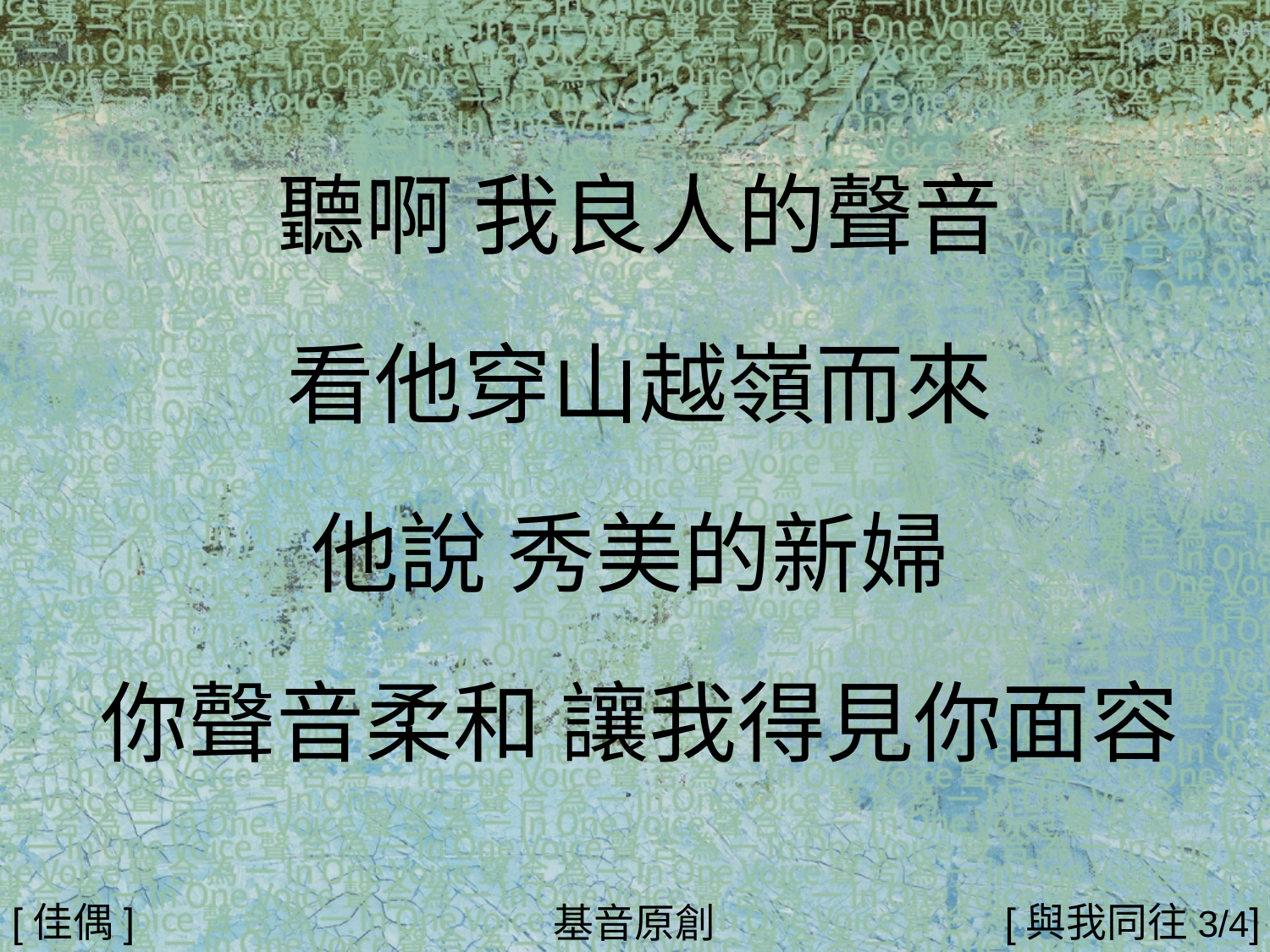

聽啊 我良人的聲音

看他穿山越嶺而來

他說 秀美的新婦

你聲音柔和 讓我得見你面容
#

[佳偶]
[與我同往3/4]
基音原創